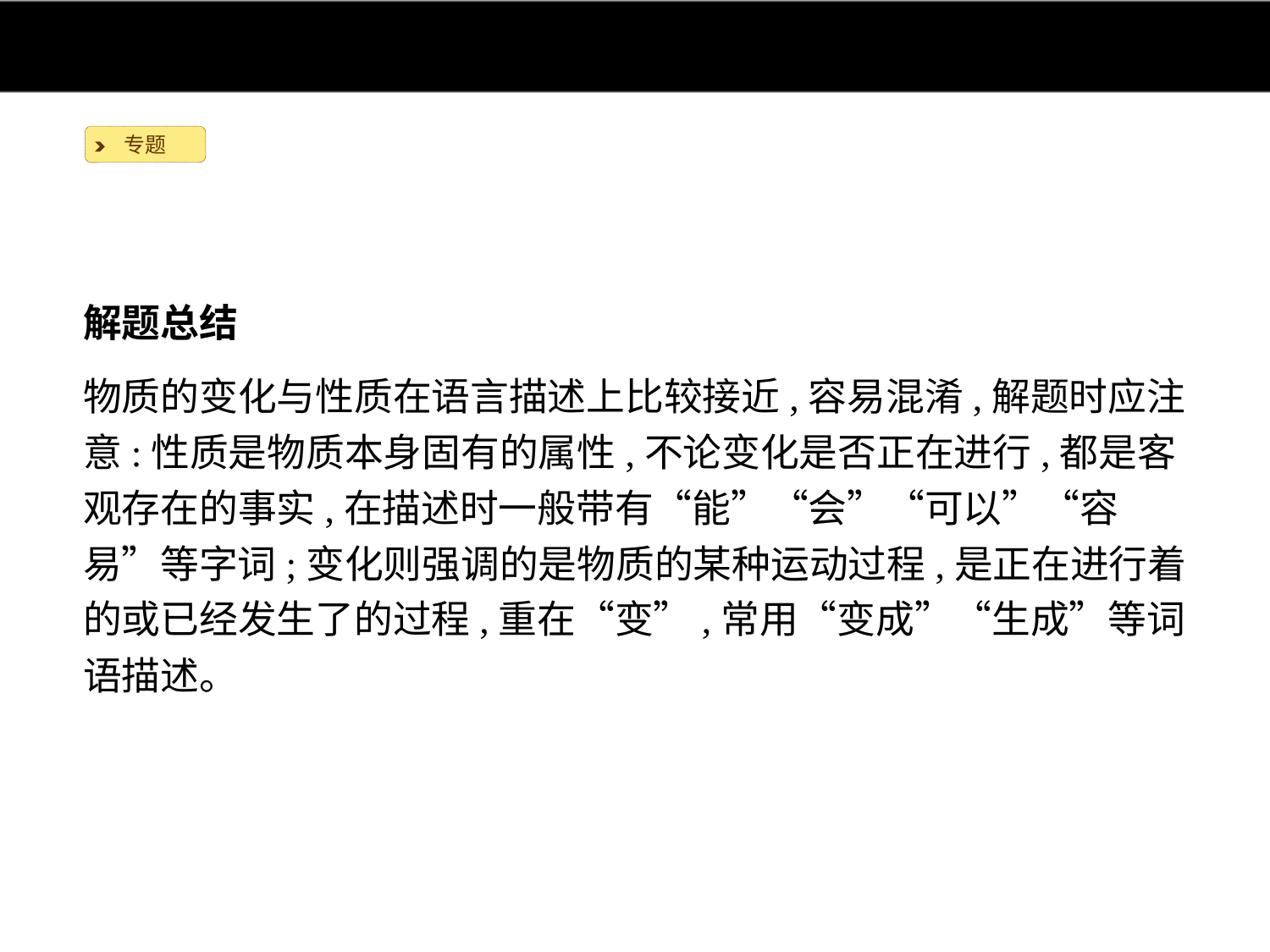

专题

解题总结
物质的变化与性质在语言描述上比较接近,容易混淆,解题时应注意:性质是物质本身固有的属性,不论变化是否正在进行,都是客观存在的事实,在描述时一般带有“能”“会”“可以”“容易”等字词;变化则强调的是物质的某种运动过程,是正在进行着的或已经发生了的过程,重在“变”,常用“变成”“生成”等词语描述。